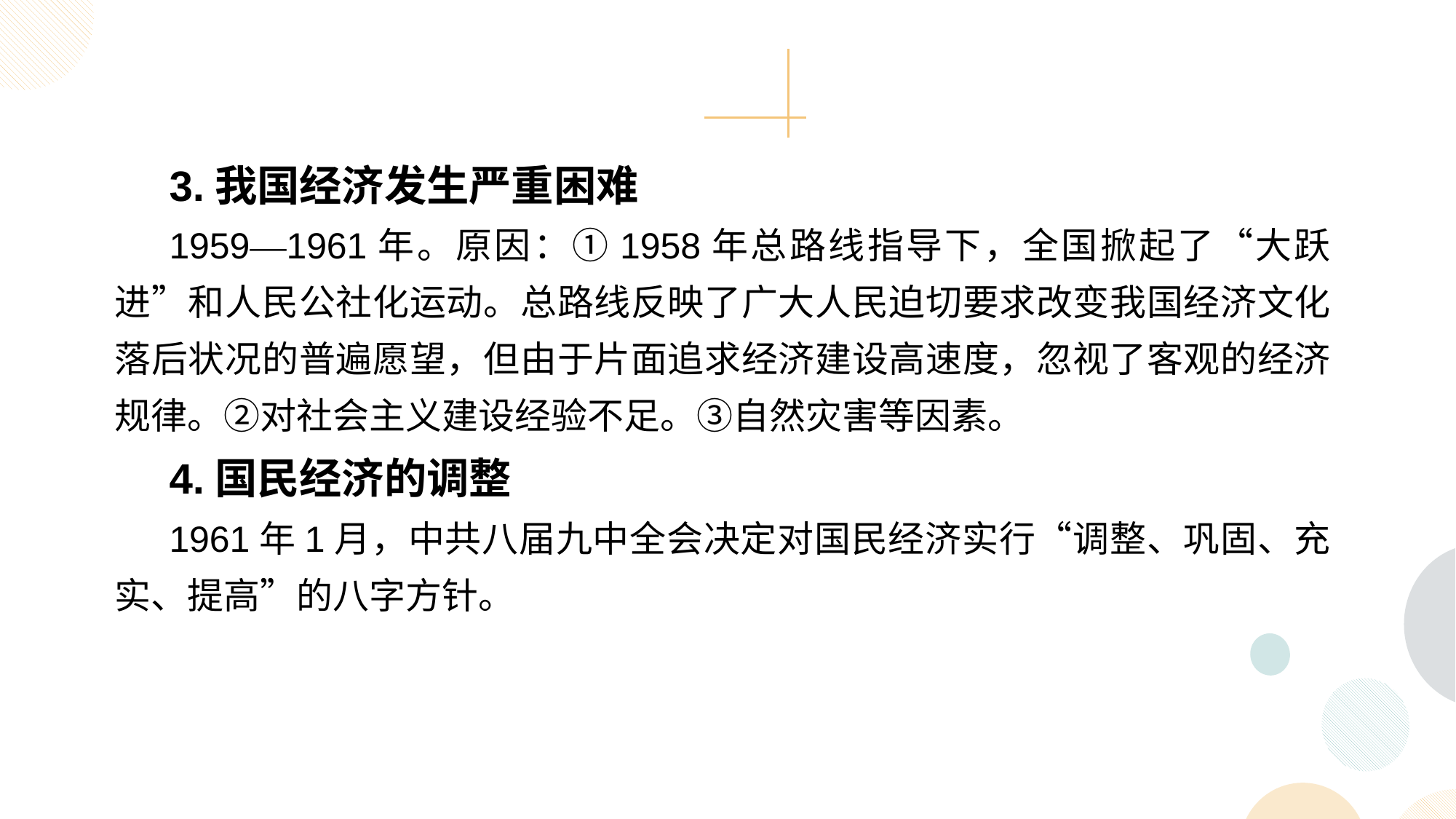

3.我国经济发生严重困难
1959—1961年。原因：①1958年总路线指导下，全国掀起了“大跃进”和人民公社化运动。总路线反映了广大人民迫切要求改变我国经济文化落后状况的普遍愿望，但由于片面追求经济建设高速度，忽视了客观的经济规律。②对社会主义建设经验不足。③自然灾害等因素。
4.国民经济的调整
1961年1月，中共八届九中全会决定对国民经济实行“调整、巩固、充实、提高”的八字方针。